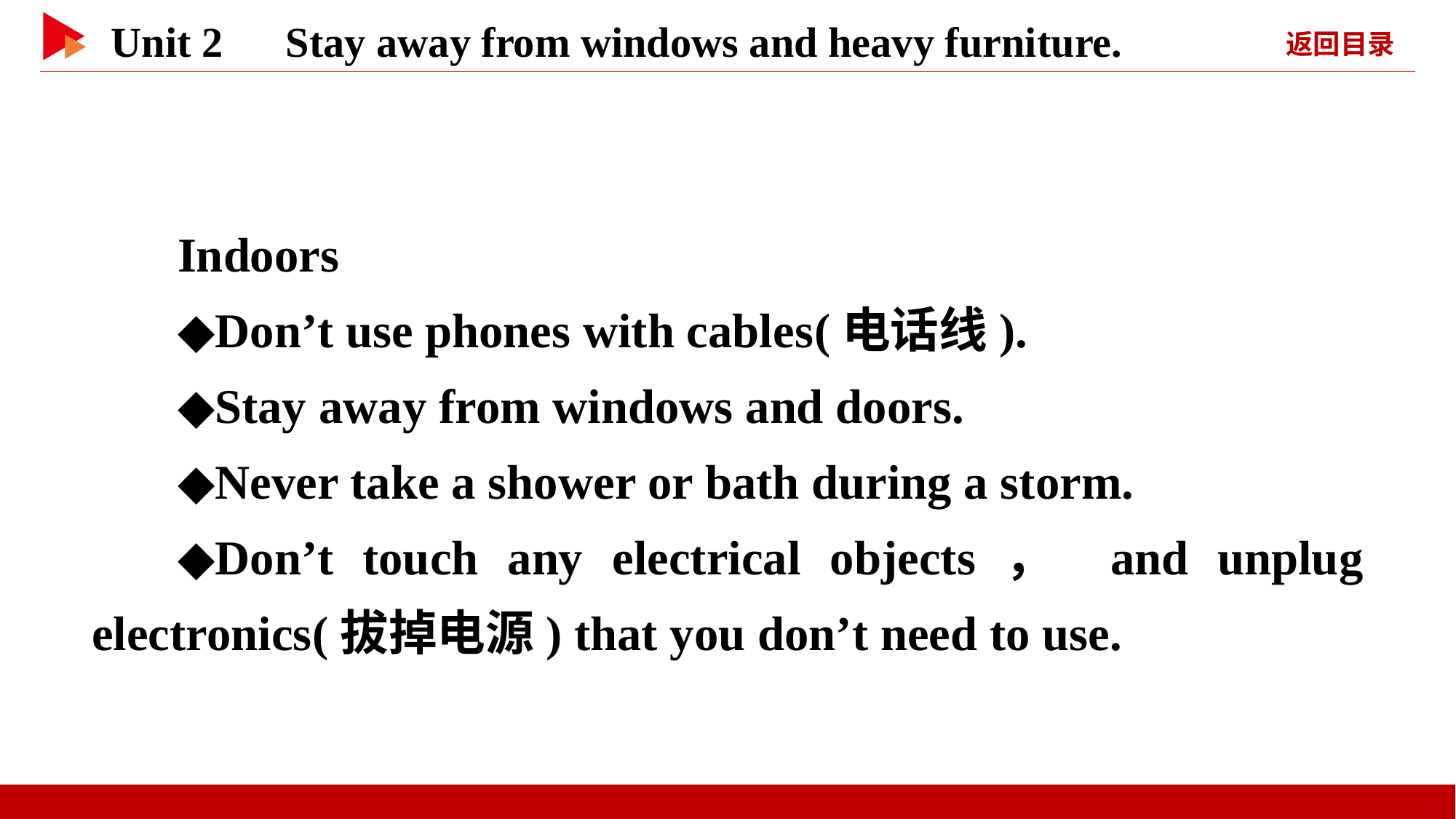

Indoors
◆Don’t use phones with cables(电话线).
◆Stay away from windows and doors.
◆Never take a shower or bath during a storm.
◆Don’t touch any electrical objects， and unplug electronics(拔掉电源) that you don’t need to use.